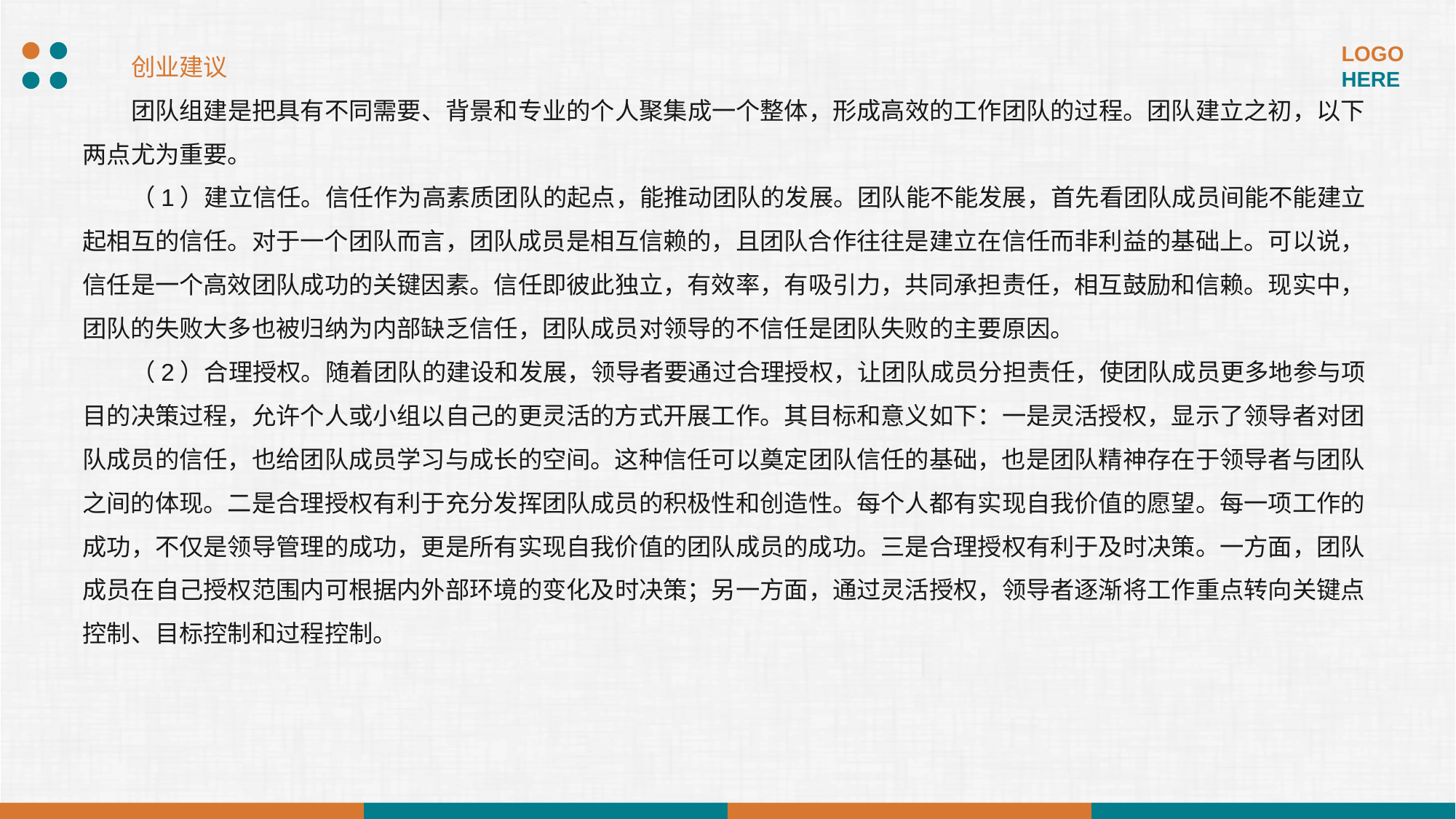

创业建议
团队组建是把具有不同需要、背景和专业的个人聚集成一个整体，形成高效的工作团队的过程。团队建立之初，以下两点尤为重要。
（1）建立信任。信任作为高素质团队的起点，能推动团队的发展。团队能不能发展，首先看团队成员间能不能建立起相互的信任。对于一个团队而言，团队成员是相互信赖的，且团队合作往往是建立在信任而非利益的基础上。可以说，信任是一个高效团队成功的关键因素。信任即彼此独立，有效率，有吸引力，共同承担责任，相互鼓励和信赖。现实中，团队的失败大多也被归纳为内部缺乏信任，团队成员对领导的不信任是团队失败的主要原因。
（2）合理授权。随着团队的建设和发展，领导者要通过合理授权，让团队成员分担责任，使团队成员更多地参与项目的决策过程，允许个人或小组以自己的更灵活的方式开展工作。其目标和意义如下：一是灵活授权，显示了领导者对团队成员的信任，也给团队成员学习与成长的空间。这种信任可以奠定团队信任的基础，也是团队精神存在于领导者与团队之间的体现。二是合理授权有利于充分发挥团队成员的积极性和创造性。每个人都有实现自我价值的愿望。每一项工作的成功，不仅是领导管理的成功，更是所有实现自我价值的团队成员的成功。三是合理授权有利于及时决策。一方面，团队成员在自己授权范围内可根据内外部环境的变化及时决策；另一方面，通过灵活授权，领导者逐渐将工作重点转向关键点控制、目标控制和过程控制。